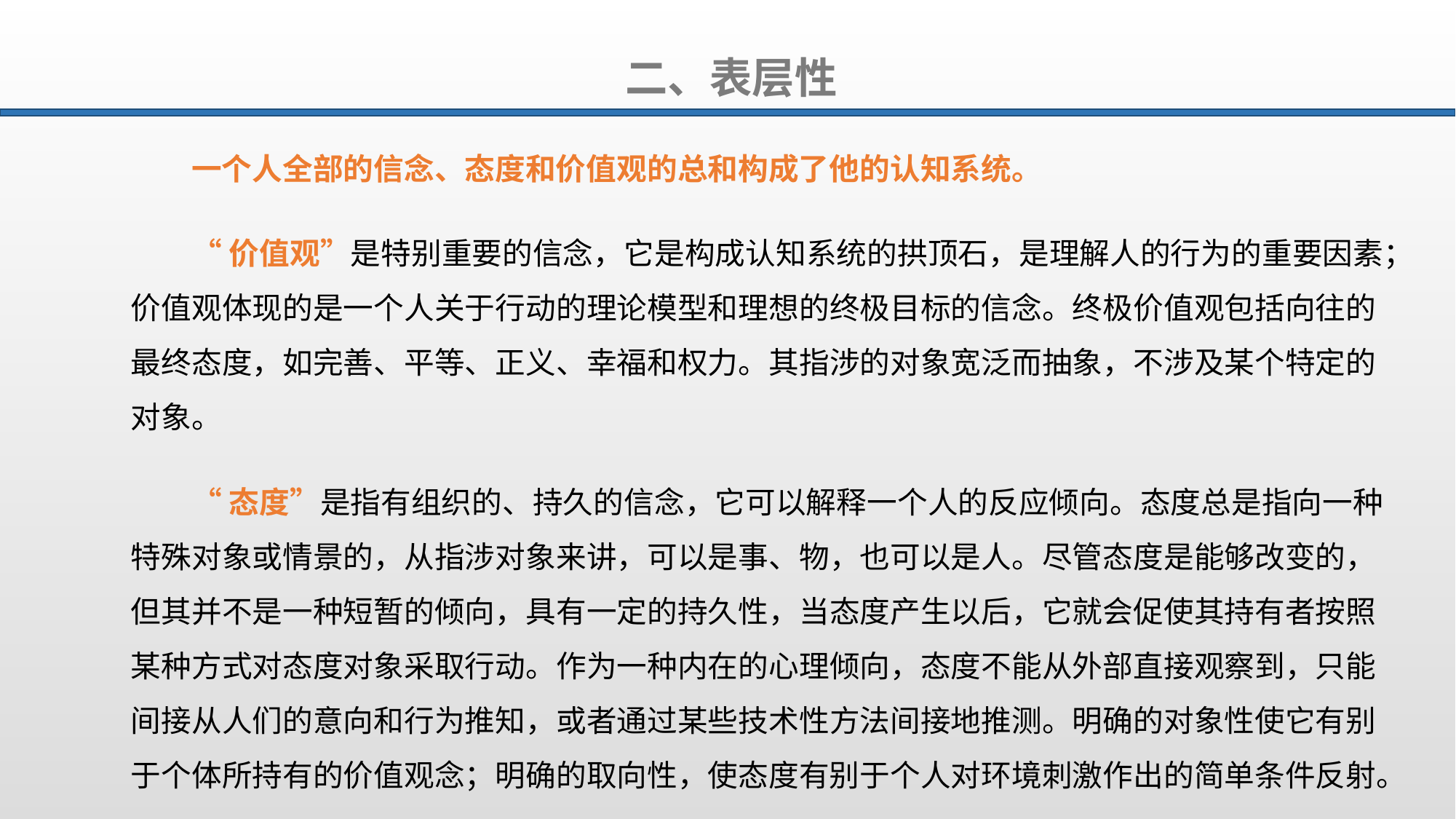

二、表层性

一个人全部的信念、态度和价值观的总和构成了他的认知系统。
“价值观”是特别重要的信念，它是构成认知系统的拱顶石，是理解人的行为的重要因素；价值观体现的是一个人关于行动的理论模型和理想的终极目标的信念。终极价值观包括向往的最终态度，如完善、平等、正义、幸福和权力。其指涉的对象宽泛而抽象，不涉及某个特定的对象。
“态度”是指有组织的、持久的信念，它可以解释一个人的反应倾向。态度总是指向一种特殊对象或情景的，从指涉对象来讲，可以是事、物，也可以是人。尽管态度是能够改变的，但其并不是一种短暂的倾向，具有一定的持久性，当态度产生以后，它就会促使其持有者按照某种方式对态度对象采取行动。作为一种内在的心理倾向，态度不能从外部直接观察到，只能间接从人们的意向和行为推知，或者通过某些技术性方法间接地推测。明确的对象性使它有别于个体所持有的价值观念；明确的取向性，使态度有别于个人对环境刺激作出的简单条件反射。